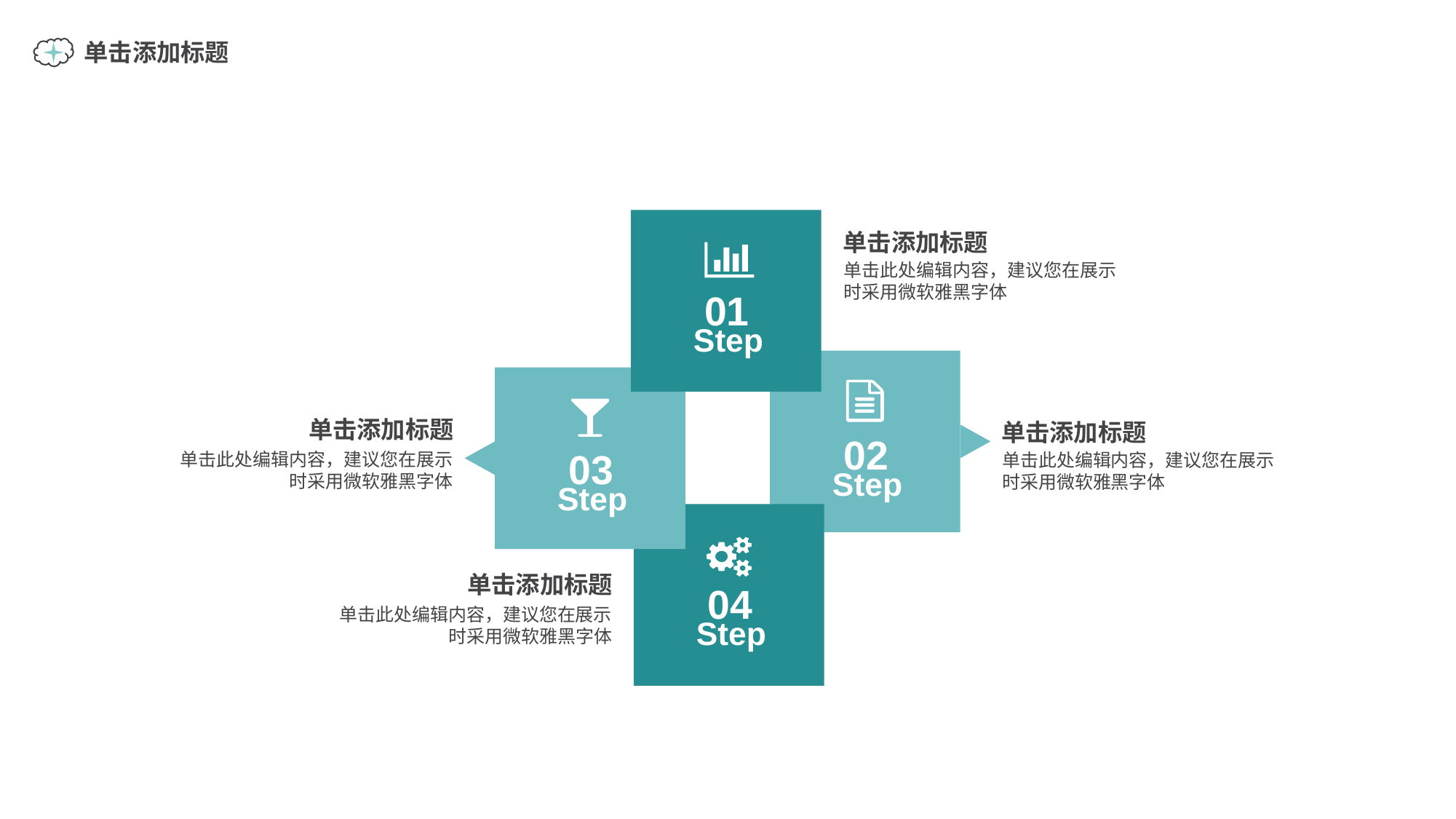

单击添加标题

单击此处编辑内容，建议您在展示时采用微软雅黑字体
01
Step

单击添加标题
单击添加标题
02

03
单击此处编辑内容，建议您在展示时采用微软雅黑字体
单击此处编辑内容，建议您在展示时采用微软雅黑字体

Step
Step

单击添加标题
04
单击此处编辑内容，建议您在展示时采用微软雅黑字体
Step